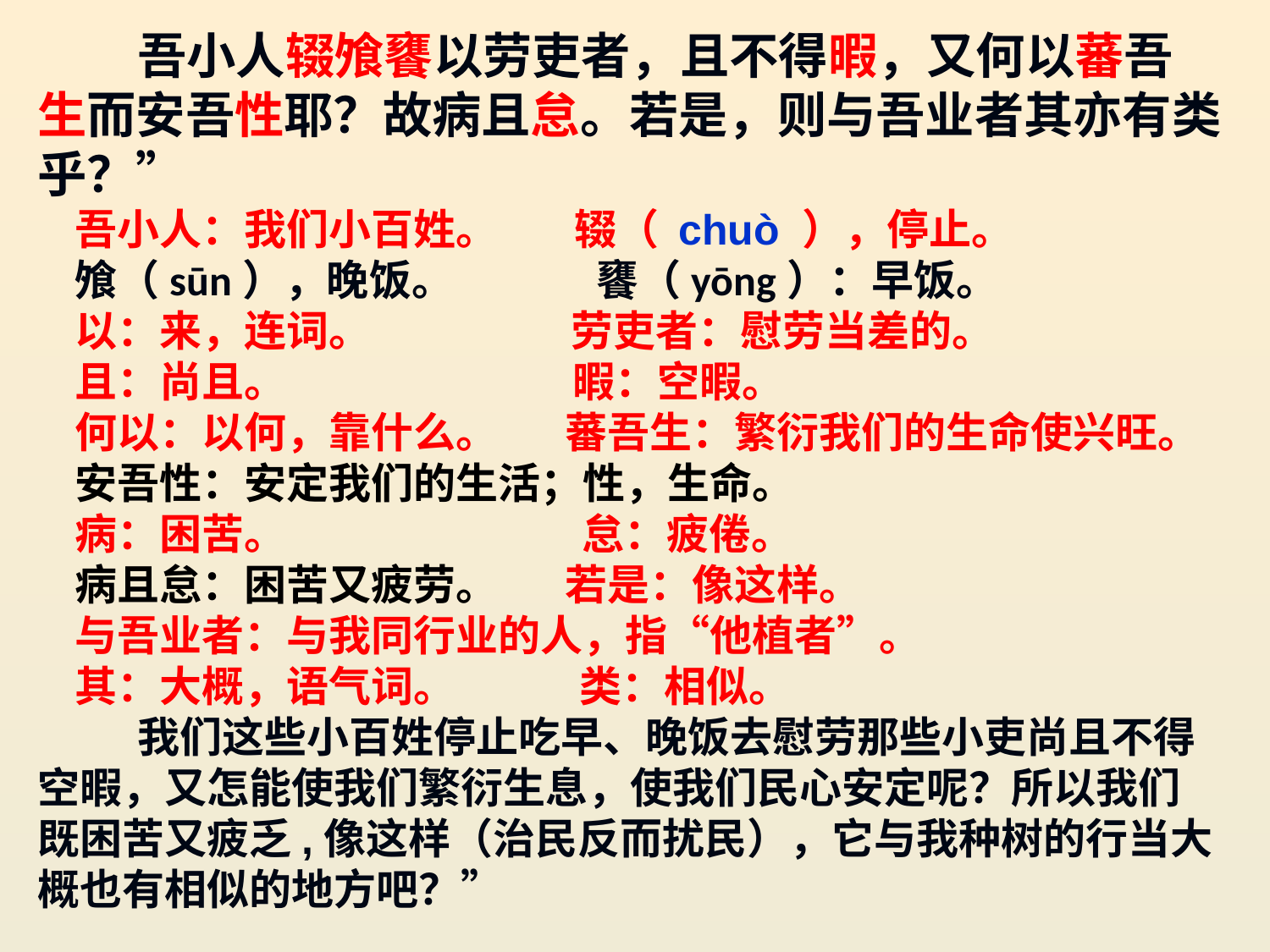

吾小人辍飧饔以劳吏者，且不得暇，又何以蕃吾生而安吾性耶？故病且怠。若是，则与吾业者其亦有类乎？”
吾小人：我们小百姓。        辍（ chuò ），停止。
飧（sūn），晚饭。               饔（yōng）：早饭。
以：来，连词。                     劳吏者：慰劳当差的。
且：尚且。                              暇：空暇。
何以：以何，靠什么。       蕃吾生：繁衍我们的生命使兴旺。
安吾性：安定我们的生活；性，生命。
病：困苦。                               怠：疲倦。
病且怠：困苦又疲劳。       若是：像这样。
与吾业者：与我同行业的人，指“他植者”。
其：大概，语气词。             类：相似。
我们这些小百姓停止吃早、晚饭去慰劳那些小吏尚且不得空暇，又怎能使我们繁衍生息，使我们民心安定呢？所以我们既困苦又疲乏,像这样（治民反而扰民），它与我种树的行当大概也有相似的地方吧？”